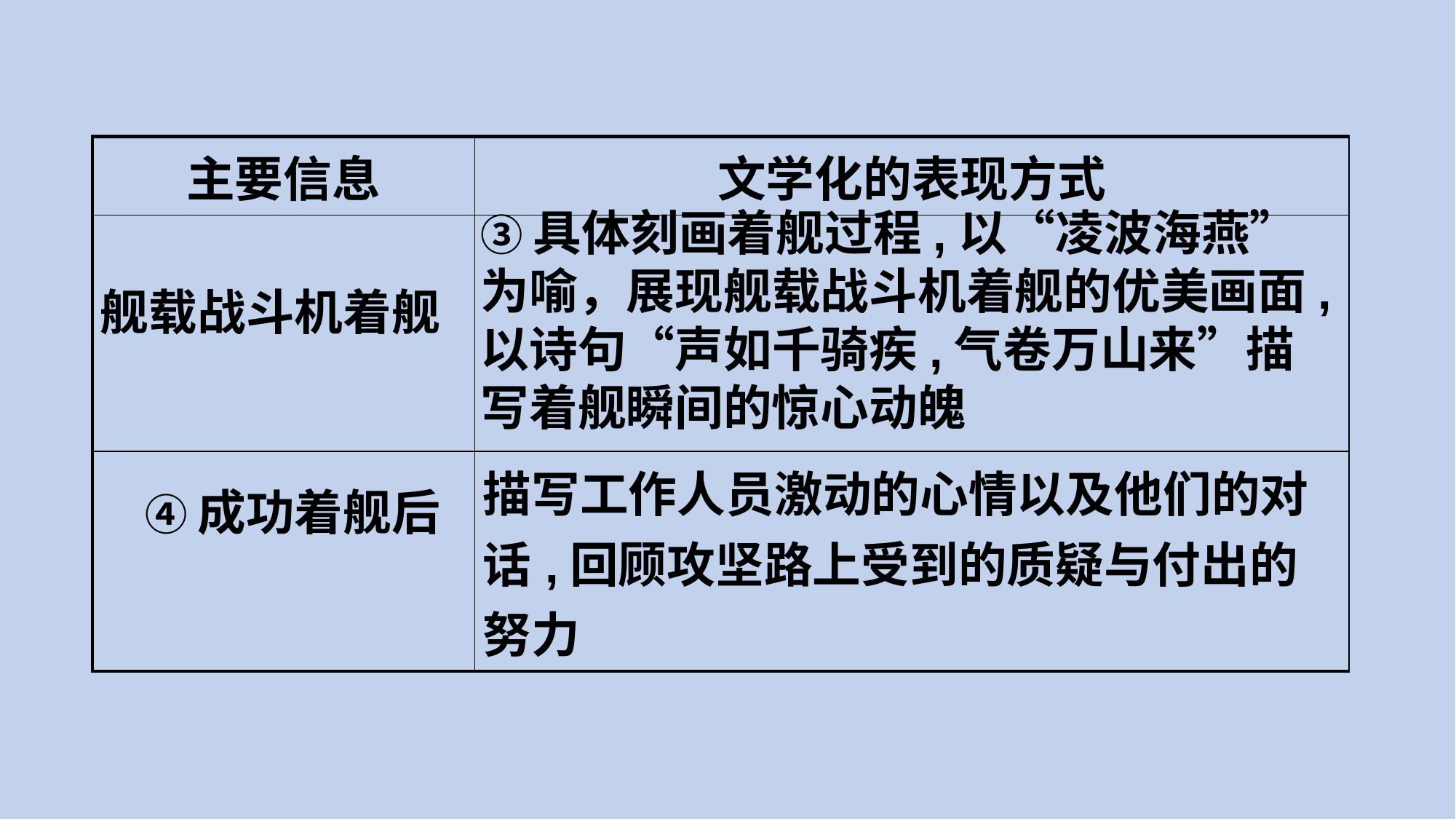

| 主要信息 | 文学化的表现方式 |
| --- | --- |
| 舰载战斗机着舰 |  |
|  | 描写工作人员激动的心情以及他们的对话,回顾攻坚路上受到的质疑与付出的努力 |
③具体刻画着舰过程,以“凌波海燕”为喻，展现舰载战斗机着舰的优美画面,以诗句“声如千骑疾,气卷万山来”描写着舰瞬间的惊心动魄
④成功着舰后